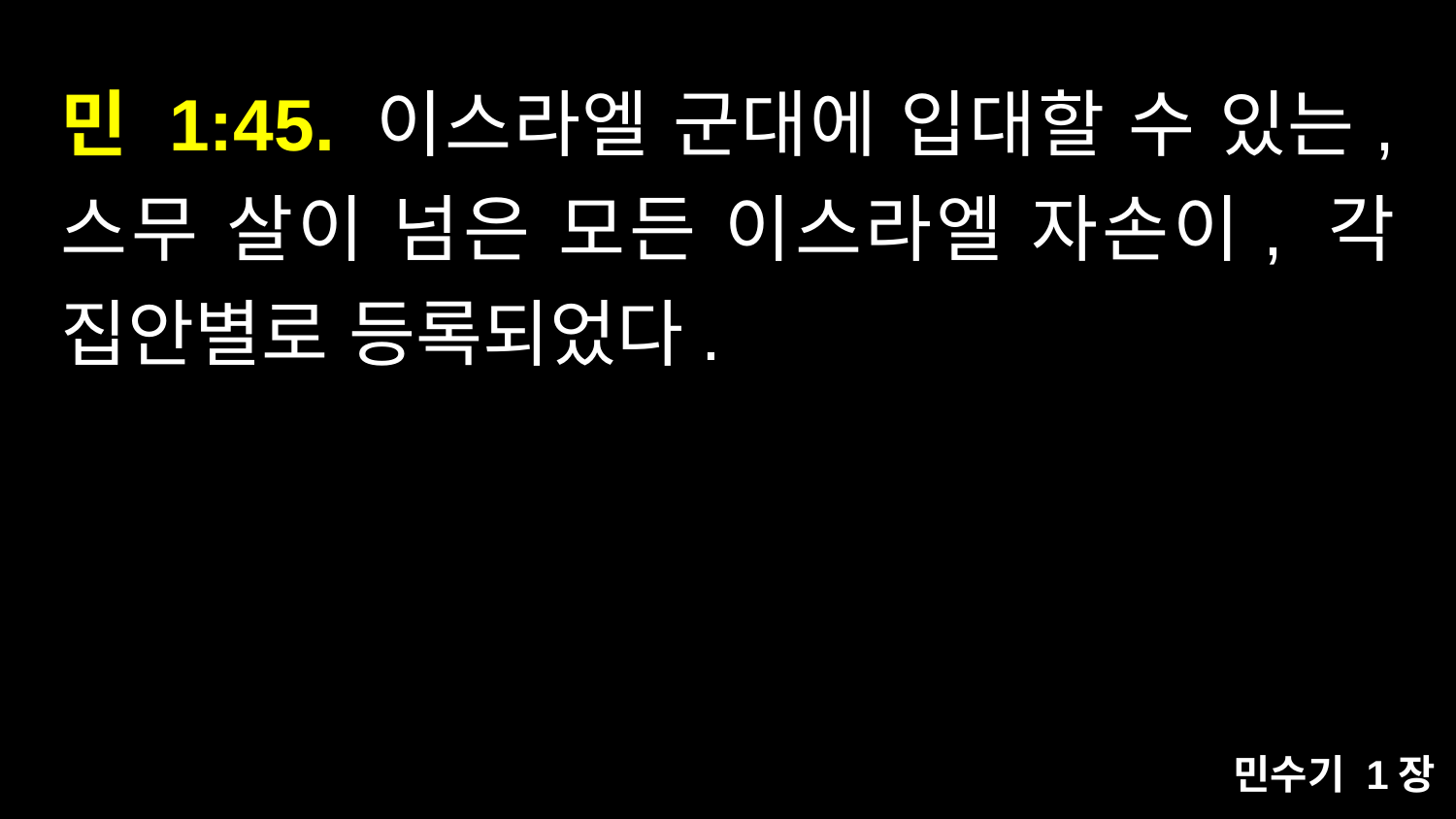

# 민 1:45. 이스라엘 군대에 입대할 수 있는, 스무 살이 넘은 모든 이스라엘 자손이, 각 집안별로 등록되었다.
민수기 1장